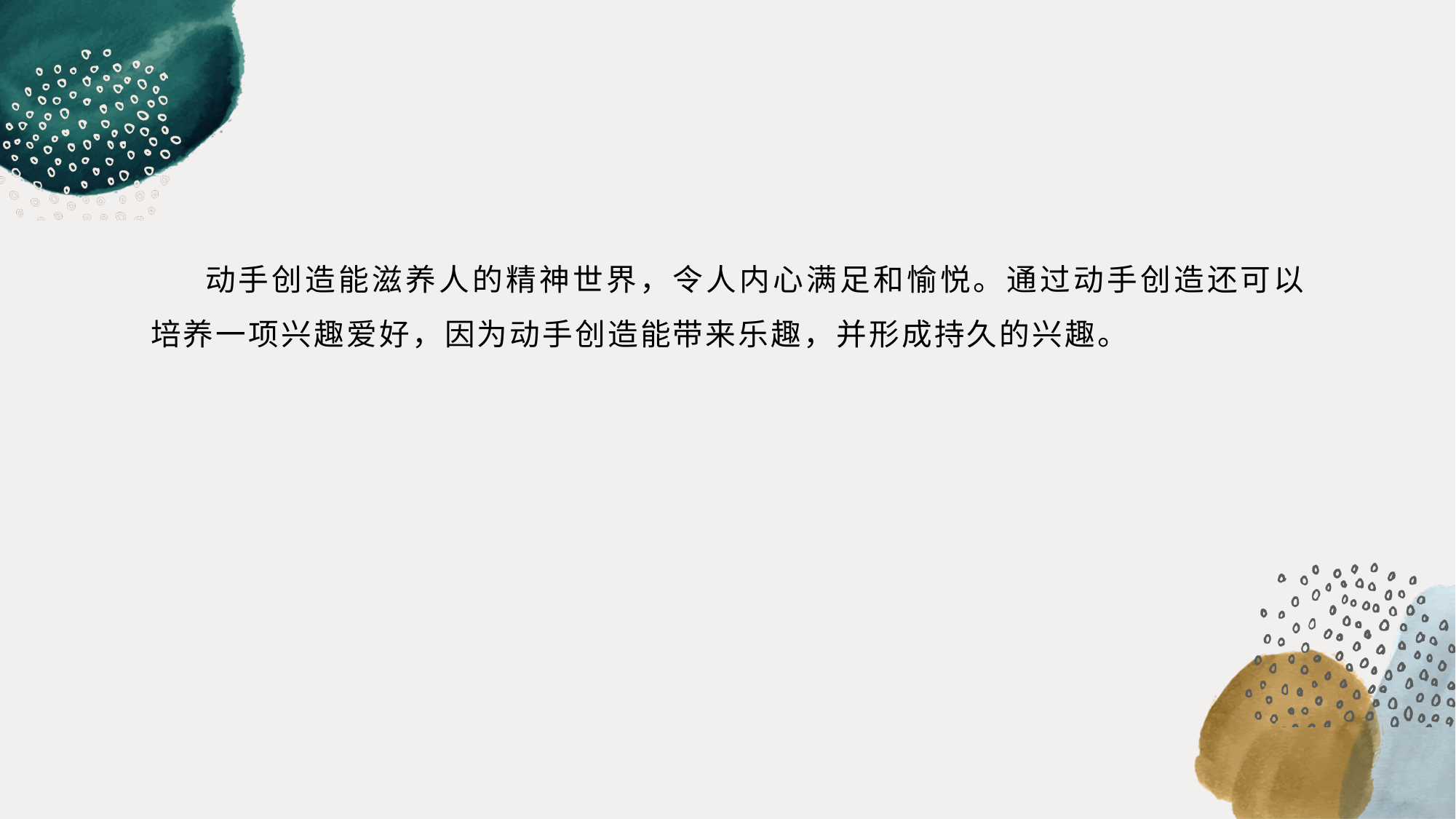

动手创造能滋养人的精神世界，令人内心满足和愉悦。通过动手创造还可以培养一项兴趣爱好，因为动手创造能带来乐趣，并形成持久的兴趣。